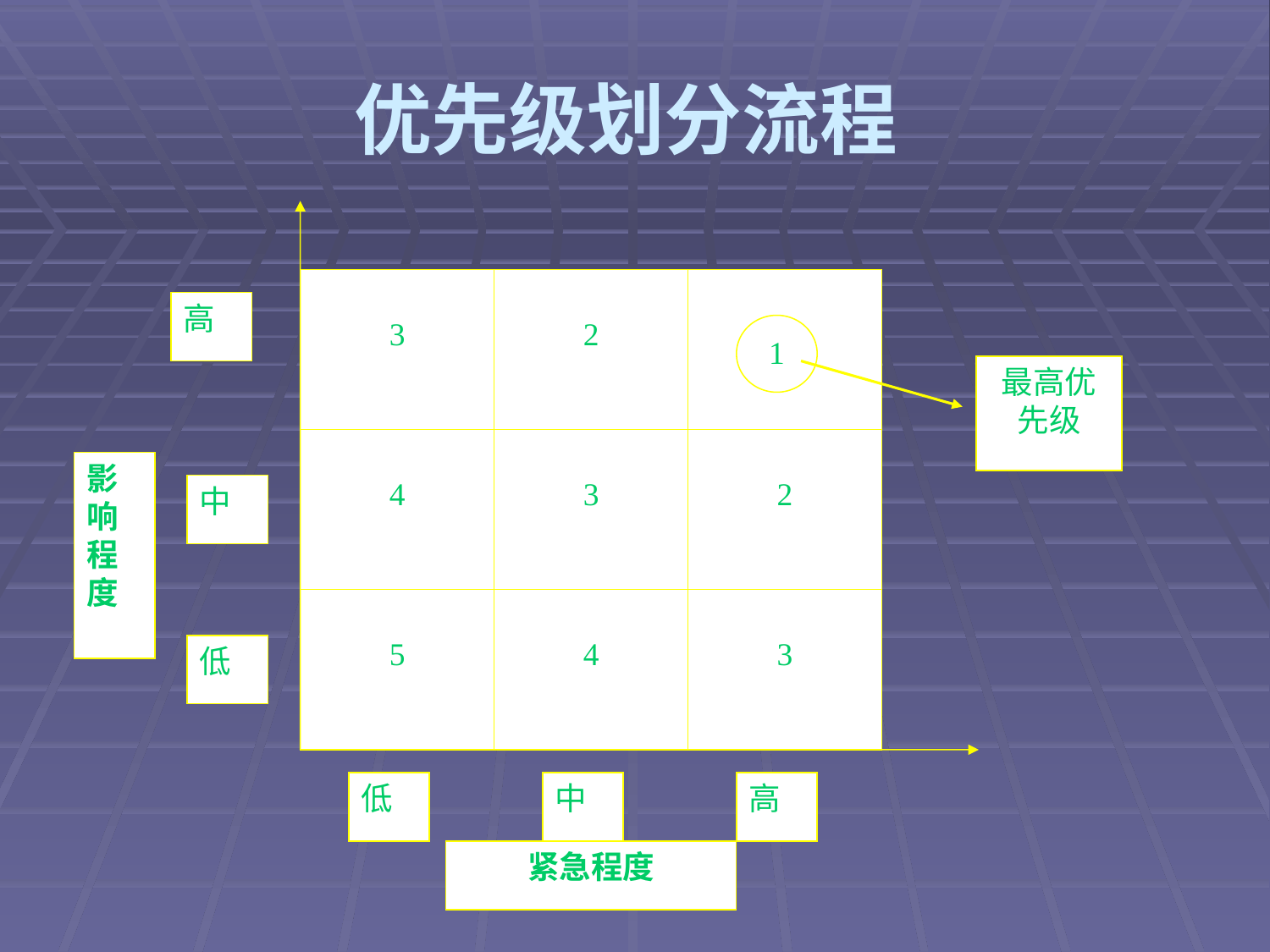

# 优先级划分流程

3

2

高
1
最高优先级

4

3

2
影响
程度
中

5

4

3
低

低
中
高
紧急程度